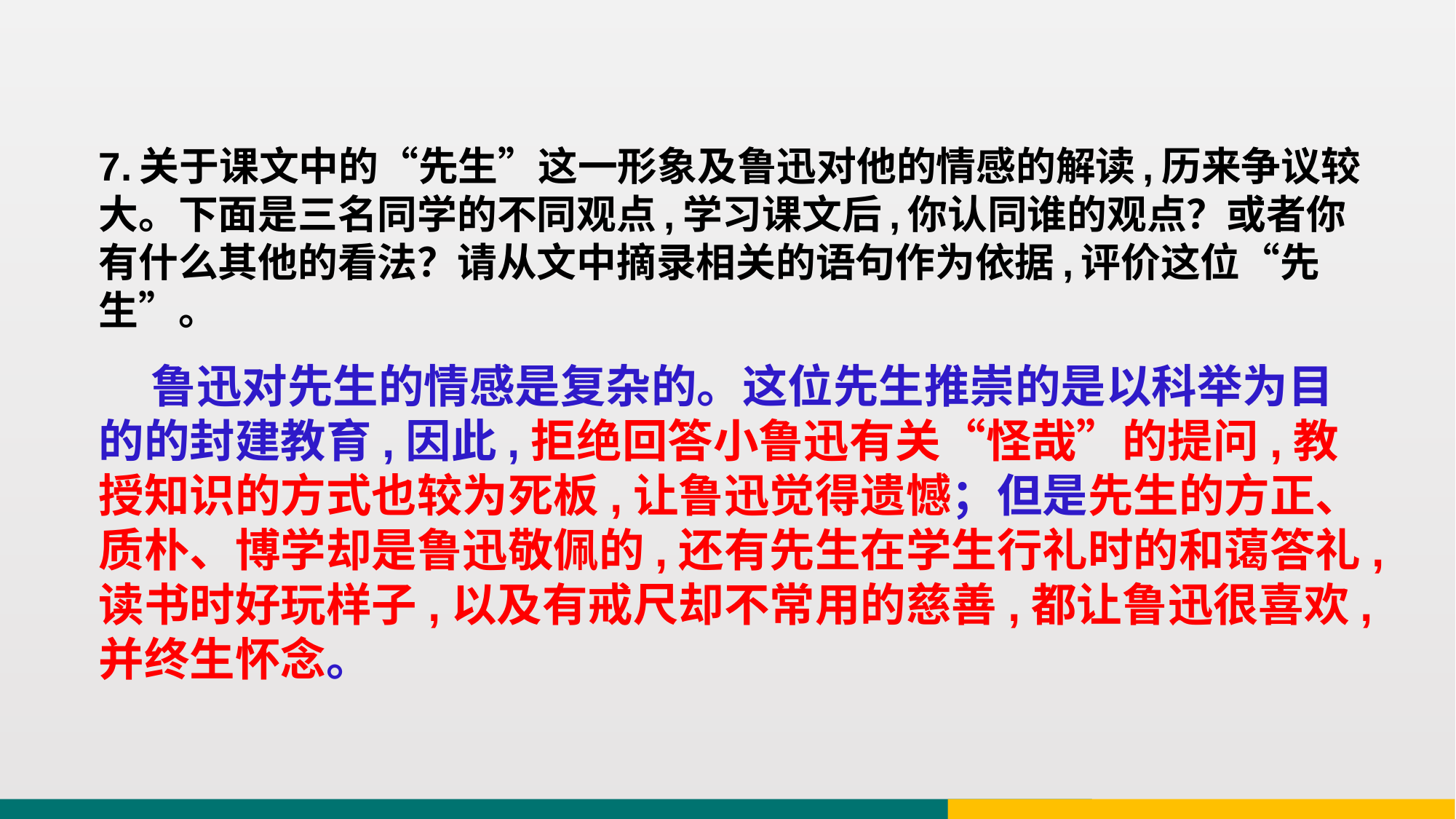

# 7.关于课文中的“先生”这一形象及鲁迅对他的情感的解读,历来争议较大。下面是三名同学的不同观点,学习课文后,你认同谁的观点？或者你有什么其他的看法？请从文中摘录相关的语句作为依据,评价这位“先生”。
    鲁迅对先生的情感是复杂的。这位先生推崇的是以科举为目的的封建教育,因此,拒绝回答小鲁迅有关“怪哉”的提问,教授知识的方式也较为死板,让鲁迅觉得遗憾；但是先生的方正、质朴、博学却是鲁迅敬佩的,还有先生在学生行礼时的和蔼答礼,读书时好玩样子,以及有戒尺却不常用的慈善,都让鲁迅很喜欢,并终生怀念。